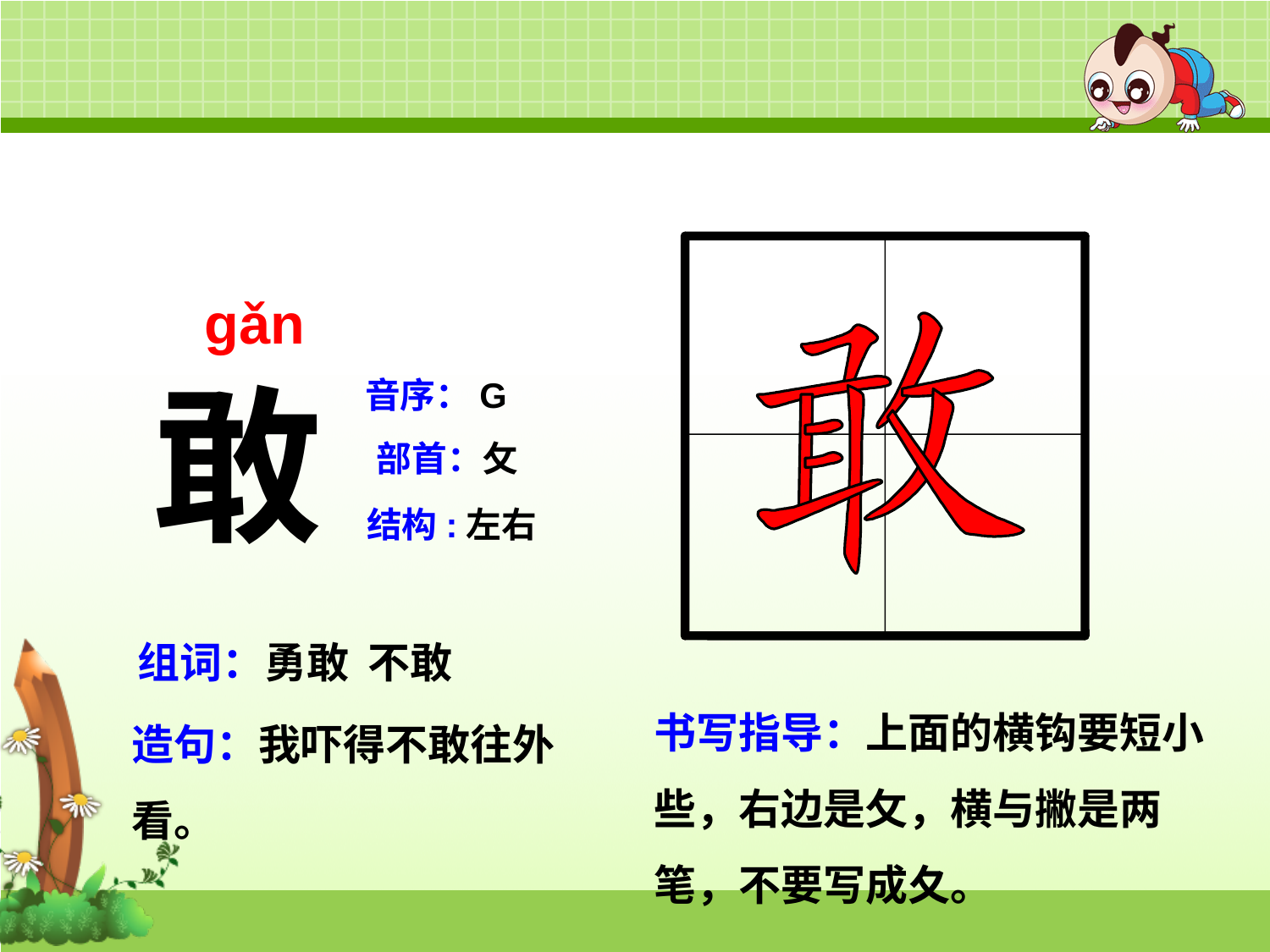

gǎn

敢
音序：G

部首：攵

结构:左右
组词：勇敢  不敢
书写指导：上面的横钩要短小些，右边是攵，横与撇是两笔，不要写成夂。
造句：我吓得不敢往外看。